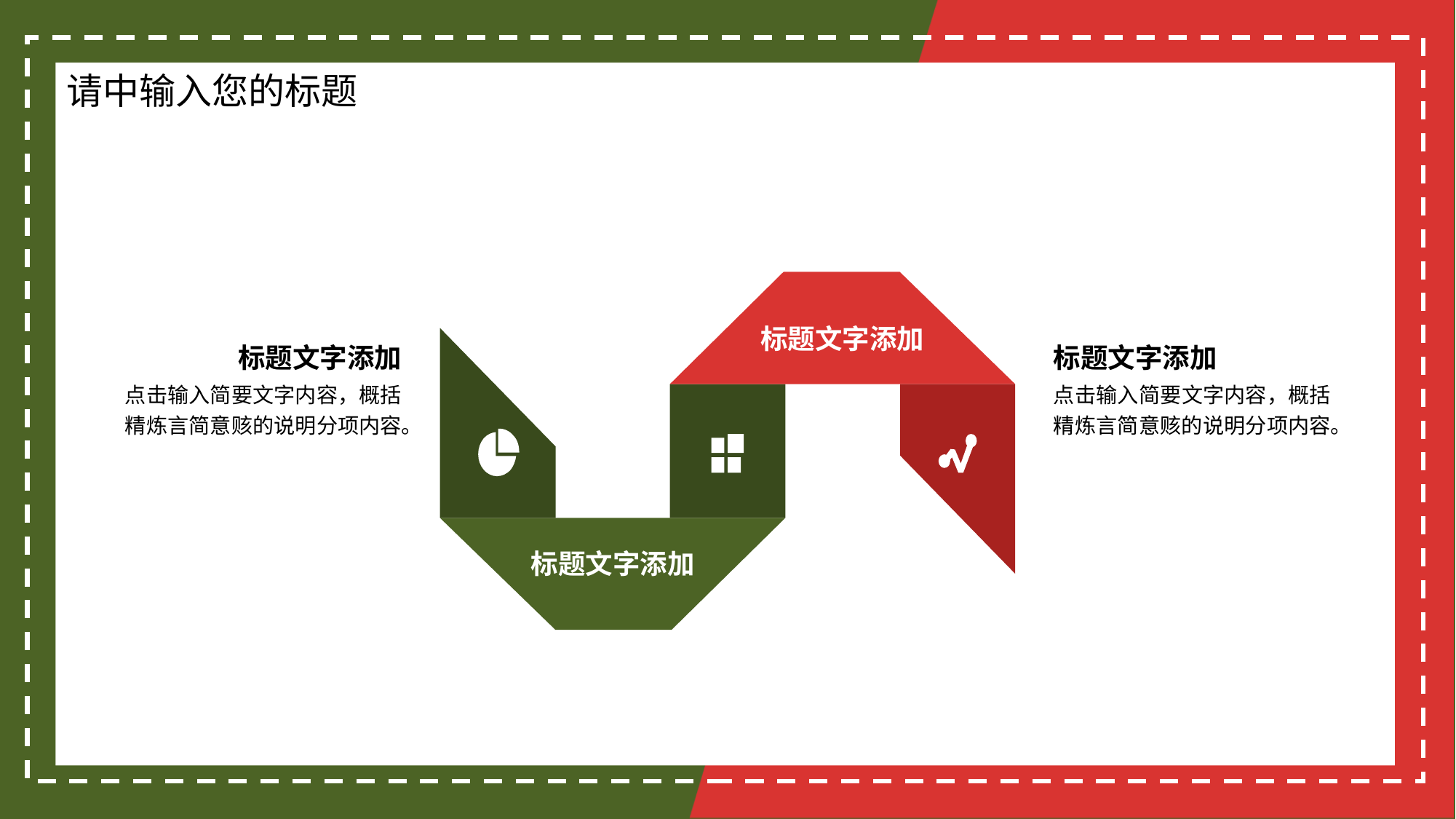

请中输入您的标题

标题文字添加
标题文字添加
标题文字添加
点击输入简要文字内容，概括精炼言简意赅的说明分项内容。
标题文字添加
点击输入简要文字内容，概括精炼言简意赅的说明分项内容。